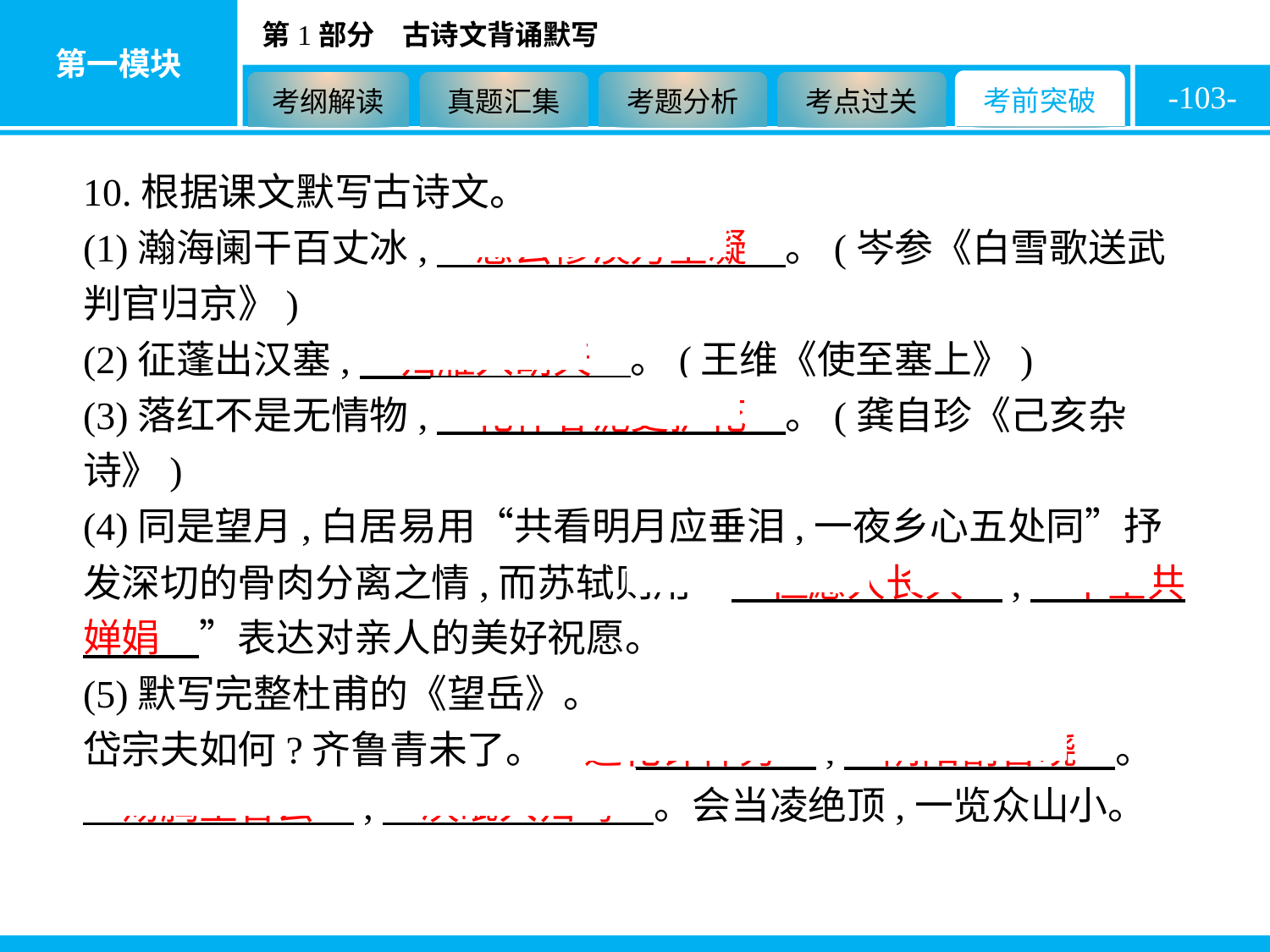

-103-
10.根据课文默写古诗文。
(1)瀚海阑干百丈冰,　愁云惨淡万里凝　。(岑参《白雪歌送武判官归京》)
(2)征蓬出汉塞,　归雁入胡天　。(王维《使至塞上》)
(3)落红不是无情物,　化作春泥更护花　。(龚自珍《己亥杂诗》)
(4)同是望月,白居易用“共看明月应垂泪,一夜乡心五处同”抒发深切的骨肉分离之情,而苏轼则用“　但愿人长久　,　千里共婵娟　”表达对亲人的美好祝愿。
(5)默写完整杜甫的《望岳》。
岱宗夫如何?齐鲁青未了。　造化钟神秀　,　阴阳割昏晓　。
　荡胸生曾云　,　决眦入归鸟　。会当凌绝顶,一览众山小。